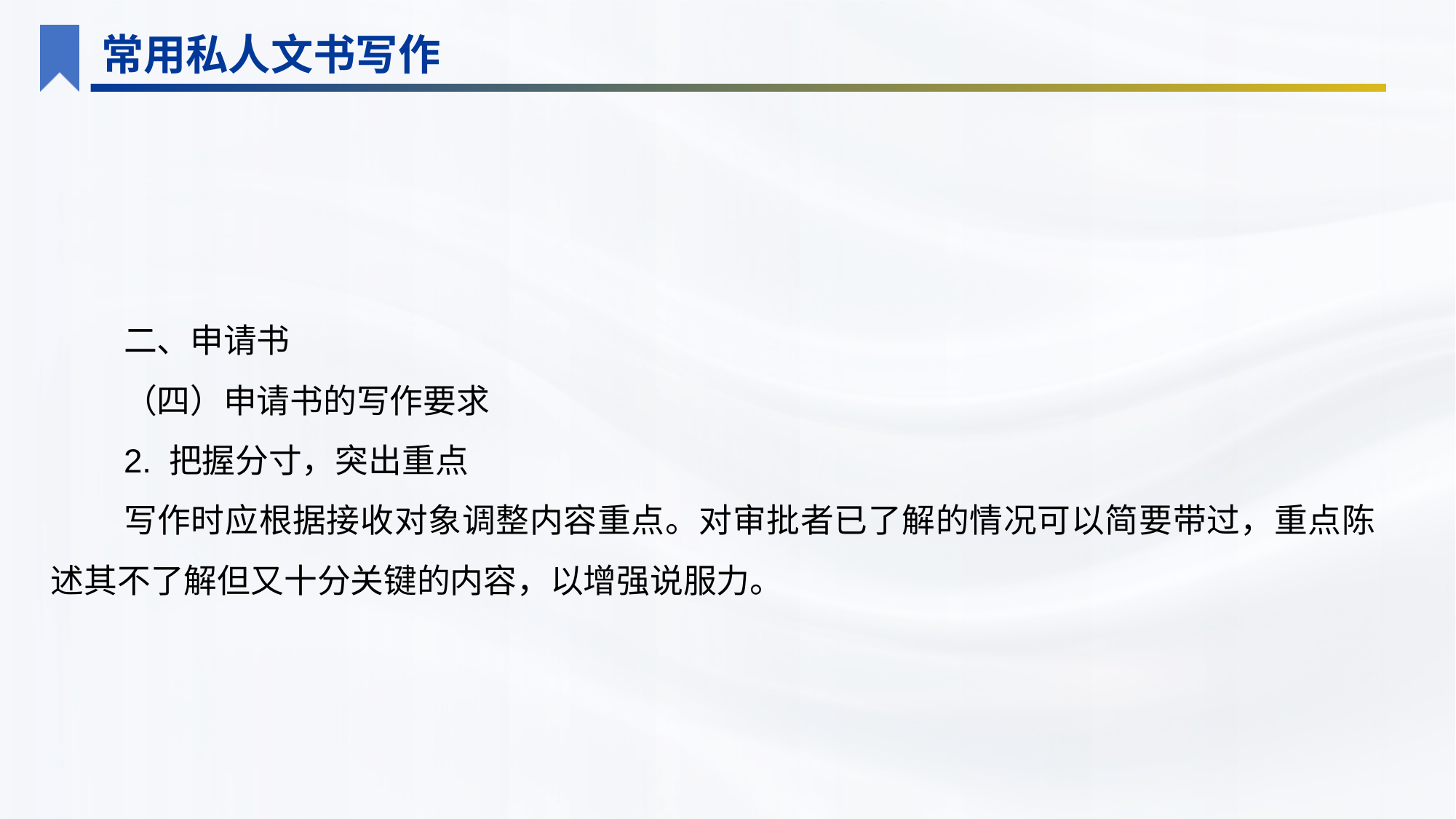

常用私人文书写作
二、申请书
（四）申请书的写作要求
2. 把握分寸，突出重点
写作时应根据接收对象调整内容重点。对审批者已了解的情况可以简要带过，重点陈述其不了解但又十分关键的内容，以增强说服力。